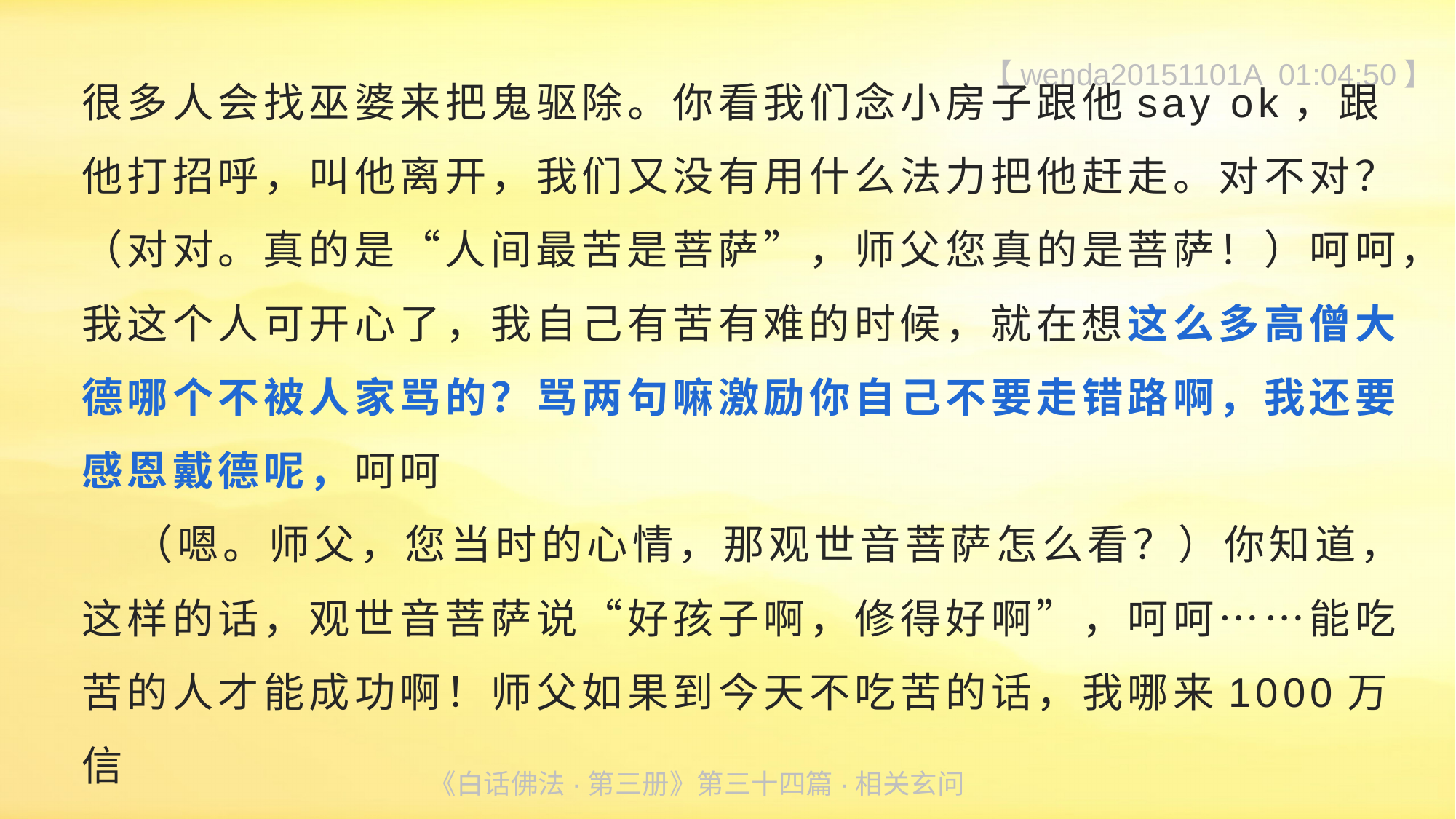

【wenda20151101A  01:04:50】
很多人会找巫婆来把鬼驱除。你看我们念小房子跟他say ok，跟他打招呼，叫他离开，我们又没有用什么法力把他赶走。对不对？（对对。真的是“人间最苦是菩萨”，师父您真的是菩萨！）呵呵，我这个人可开心了，我自己有苦有难的时候，就在想这么多高僧大德哪个不被人家骂的？骂两句嘛激励你自己不要走错路啊，我还要感恩戴德呢，呵呵
   （嗯。师父，您当时的心情，那观世音菩萨怎么看？）你知道，这样的话，观世音菩萨说“好孩子啊，修得好啊”，呵呵……能吃苦的人才能成功啊！师父如果到今天不吃苦的话，我哪来1000万信
《白话佛法·第三册》第三十四篇·相关玄问